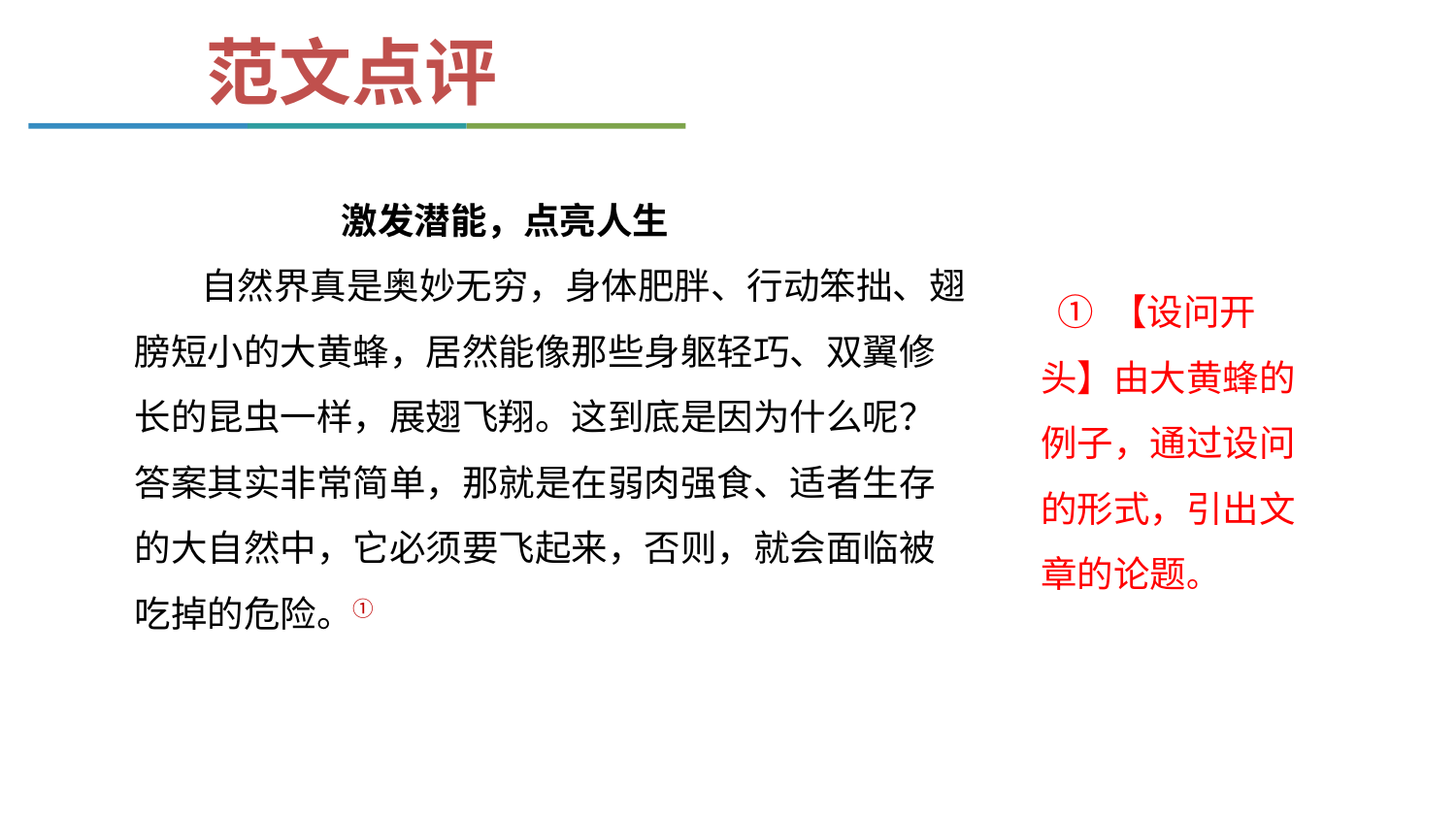

范文点评

                        激发潜能，点亮人生
       自然界真是奥妙无穷，身体肥胖、行动笨拙、翅膀短小的大黄蜂，居然能像那些身躯轻巧、双翼修长的昆虫一样，展翅飞翔。这到底是因为什么呢？答案其实非常简单，那就是在弱肉强食、适者生存的大自然中，它必须要飞起来，否则，就会面临被吃掉的危险。①

  ① 【设问开头】由大黄蜂的例子，通过设问的形式，引出文章的论题。